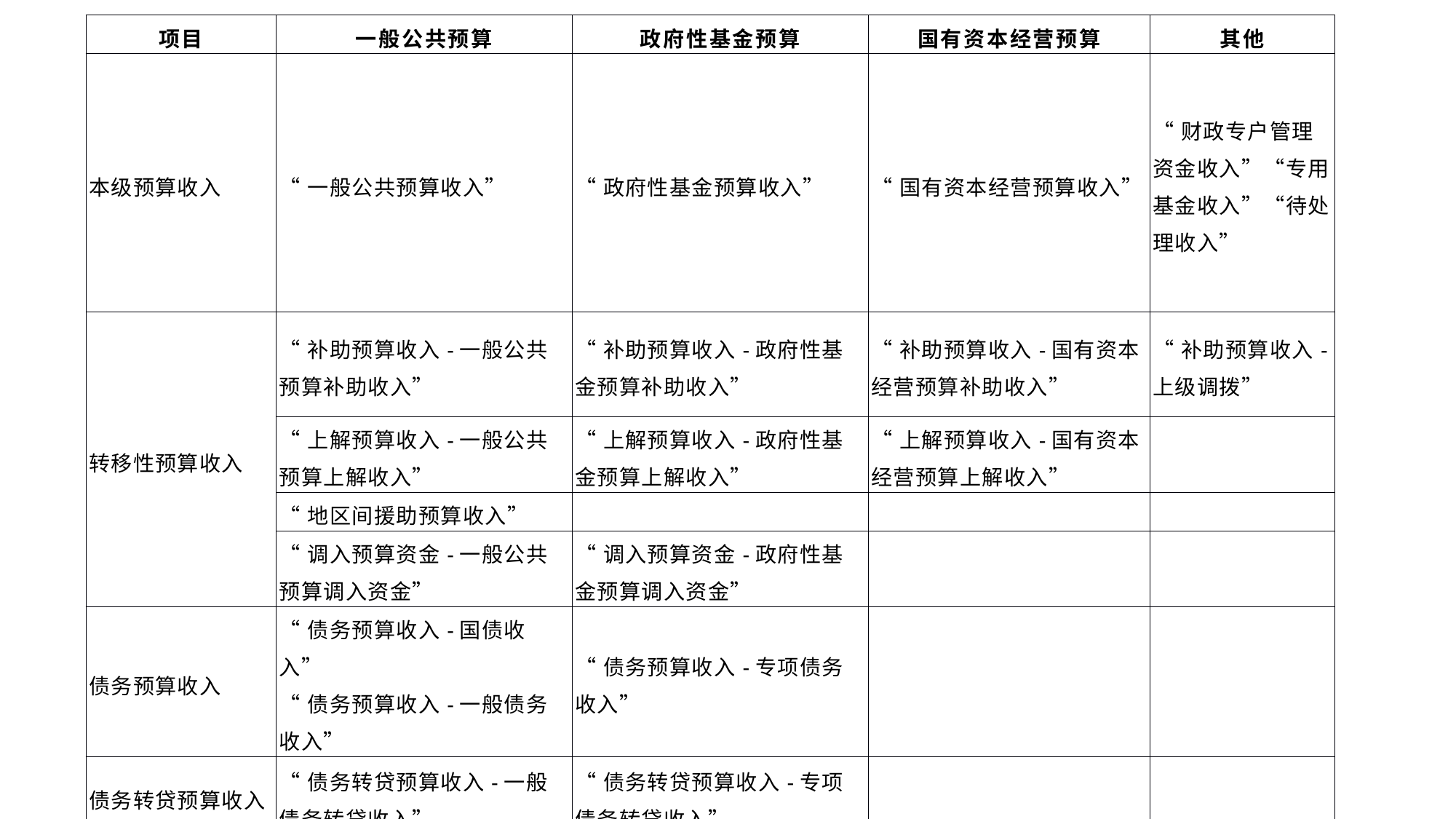

| 项目 | 一般公共预算 | 政府性基金预算 | 国有资本经营预算 | 其他 |
| --- | --- | --- | --- | --- |
| 本级预算收入 | “一般公共预算收入” | “政府性基金预算收入” | “国有资本经营预算收入” | “财政专户管理资金收入”“专用基金收入”“待处理收入” |
| 转移性预算收入 | “补助预算收入-一般公共预算补助收入” | “补助预算收入-政府性基金预算补助收入” | “补助预算收入-国有资本经营预算补助收入” | “补助预算收入-上级调拨” |
|  | “上解预算收入-一般公共预算上解收入” | “上解预算收入-政府性基金预算上解收入” | “上解预算收入-国有资本经营预算上解收入” |  |
|  | “地区间援助预算收入” |  |  |  |
|  | “调入预算资金-一般公共预算调入资金” | “调入预算资金-政府性基金预算调入资金” |  |  |
| 债务预算收入 | “债务预算收入-国债收入” “债务预算收入-一般债务收入” | “债务预算收入-专项债务收入” |  |  |
| 债务转贷预算收入 | “债务转贷预算收入-一般债务转贷收入” | “债务转贷预算收入-专项债务转贷收入” |  |  |
| 预算稳定调节基金 | “动用预算稳定调节基金” |  |  |  |